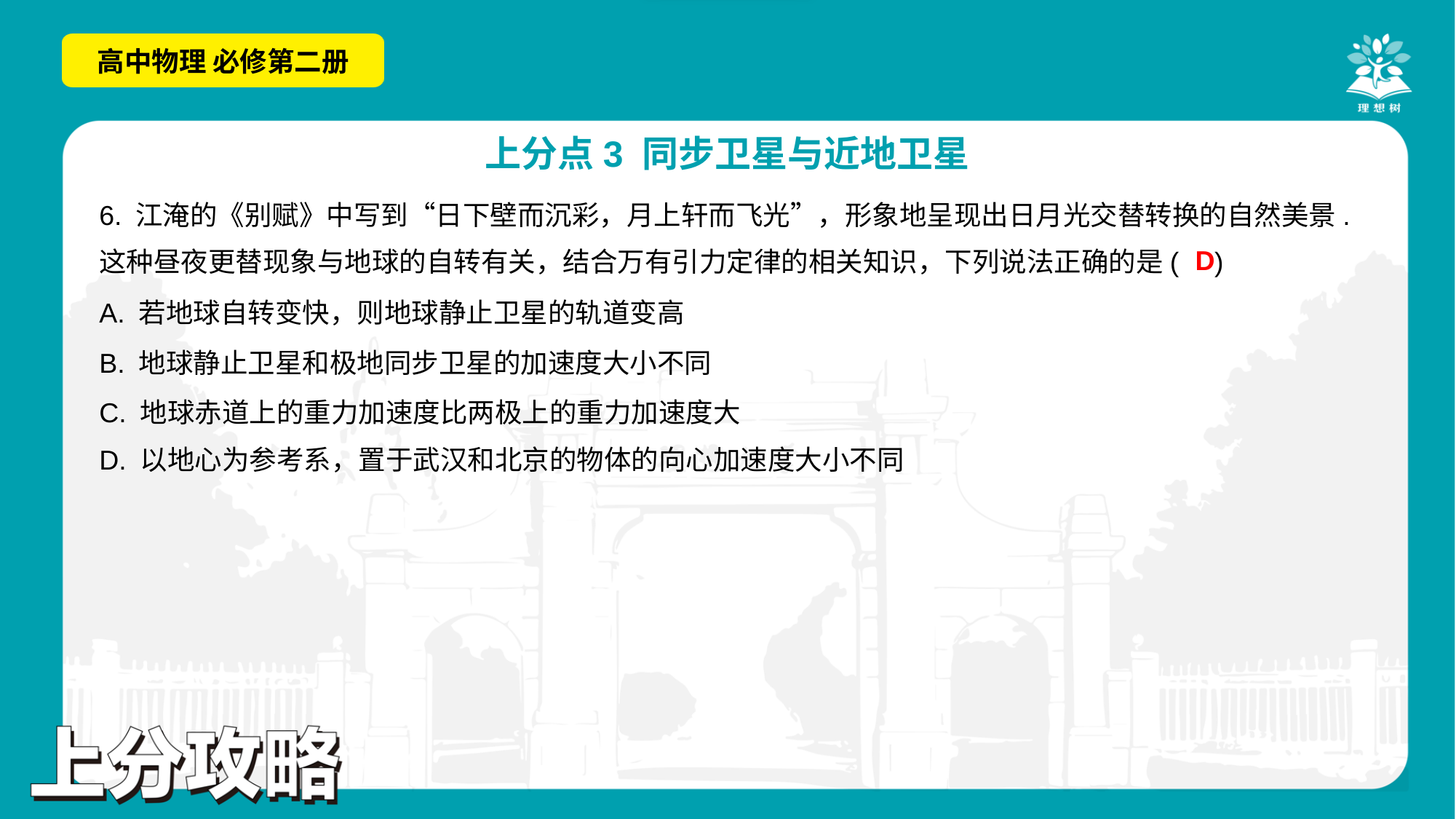

6. 江淹的《别赋》中写到“日下壁而沉彩，月上轩而飞光”，形象地呈现出日月光交替转换的自然美景.
这种昼夜更替现象与地球的自转有关，结合万有引力定律的相关知识，下列说法正确的是(     )
D
A. 若地球自转变快，则地球静止卫星的轨道变高
B. 地球静止卫星和极地同步卫星的加速度大小不同
C. 地球赤道上的重力加速度比两极上的重力加速度大
D. 以地心为参考系，置于武汉和北京的物体的向心加速度大小不同